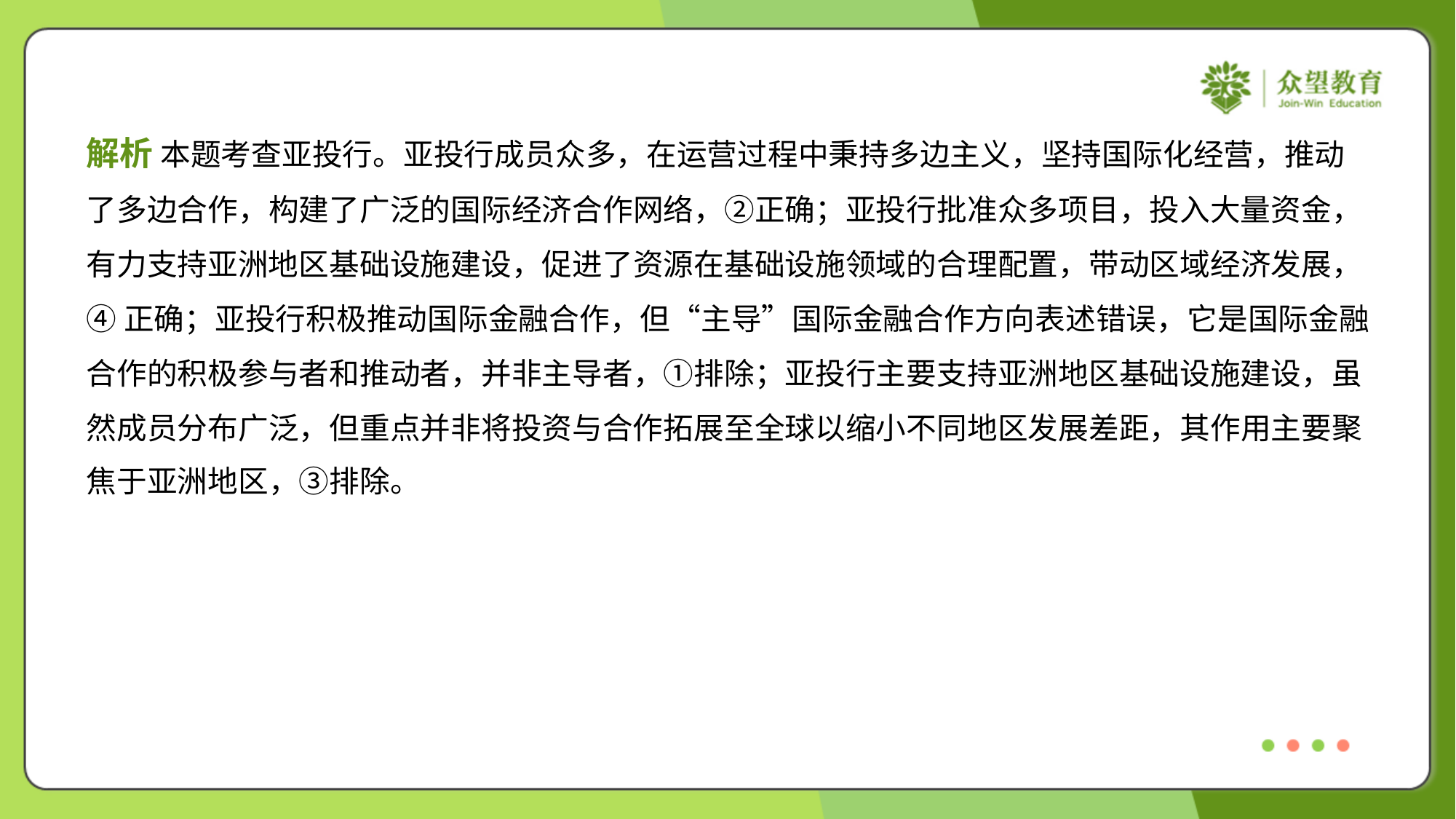

解析 本题考查亚投行。亚投行成员众多，在运营过程中秉持多边主义，坚持国际化经营，推动
了多边合作，构建了广泛的国际经济合作网络，②正确；亚投行批准众多项目，投入大量资金，
有力支持亚洲地区基础设施建设，促进了资源在基础设施领域的合理配置，带动区域经济发展，
④正确；亚投行积极推动国际金融合作，但“主导”国际金融合作方向表述错误，它是国际金融
合作的积极参与者和推动者，并非主导者，①排除；亚投行主要支持亚洲地区基础设施建设，虽
然成员分布广泛，但重点并非将投资与合作拓展至全球以缩小不同地区发展差距，其作用主要聚
焦于亚洲地区，③排除。